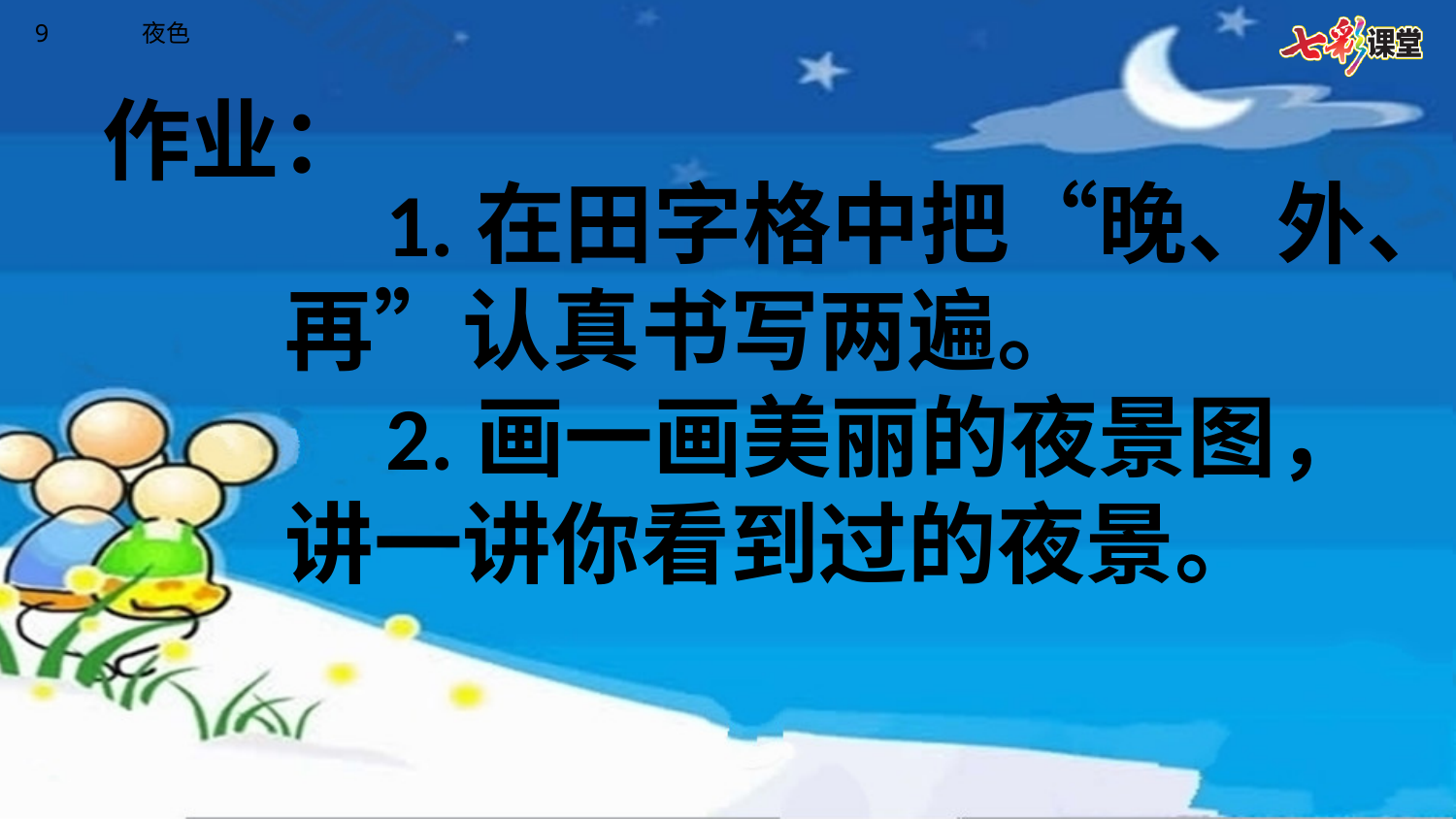

作业：
     1.在田字格中把“晚、外、再”认真书写两遍。
     2.画一画美丽的夜景图，讲一讲你看到过的夜景。